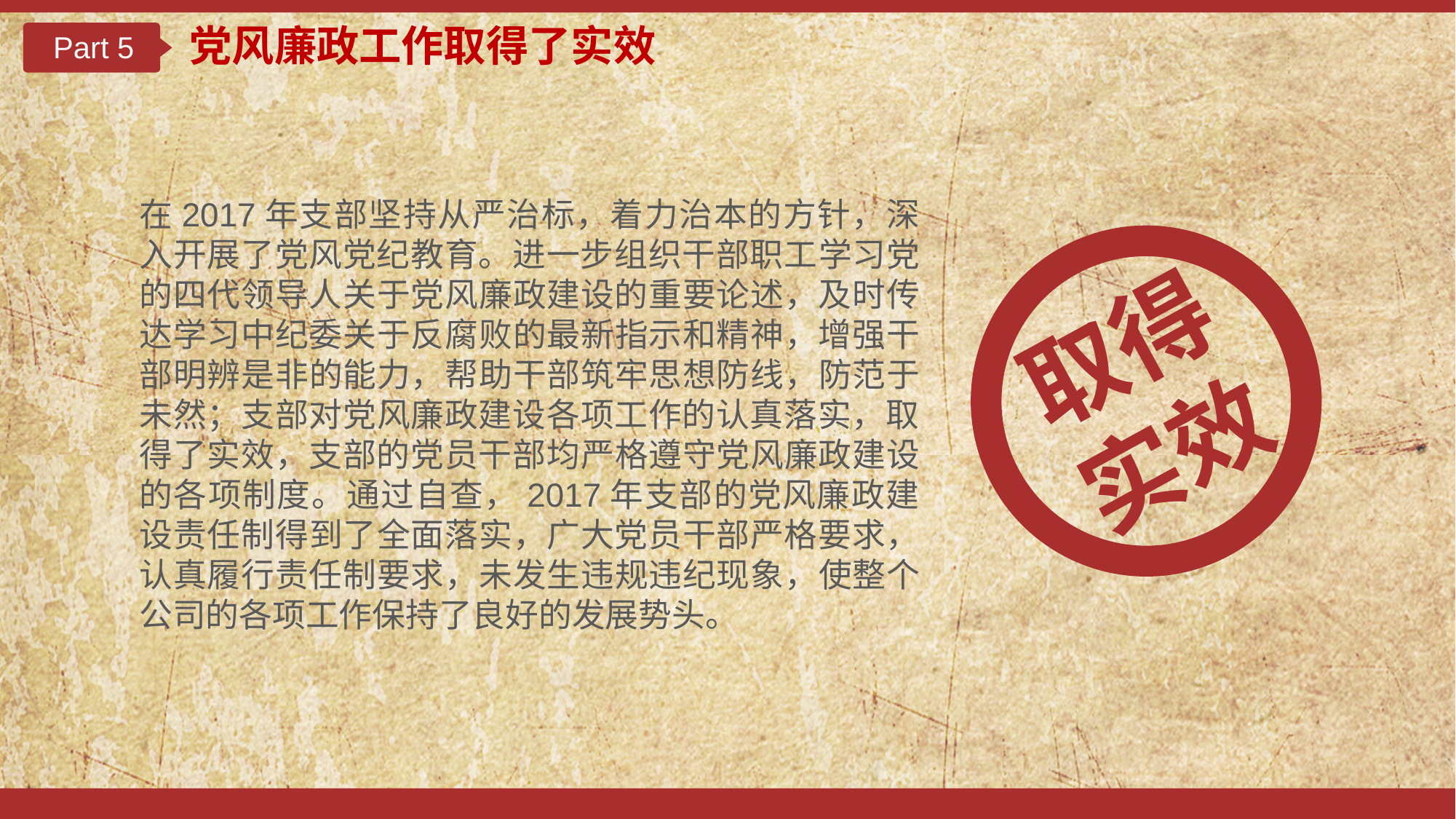

党风廉政工作取得了实效
Part 5

在2017年支部坚持从严治标，着力治本的方针，深入开展了党风党纪教育。进一步组织干部职工学习党的四代领导人关于党风廉政建设的重要论述，及时传达学习中纪委关于反腐败的最新指示和精神，增强干部明辨是非的能力，帮助干部筑牢思想防线，防范于未然；支部对党风廉政建设各项工作的认真落实，取得了实效，支部的党员干部均严格遵守党风廉政建设的各项制度。通过自查，2017年支部的党风廉政建设责任制得到了全面落实，广大党员干部严格要求，认真履行责任制要求，未发生违规违纪现象，使整个公司的各项工作保持了良好的发展势头。

取得实效